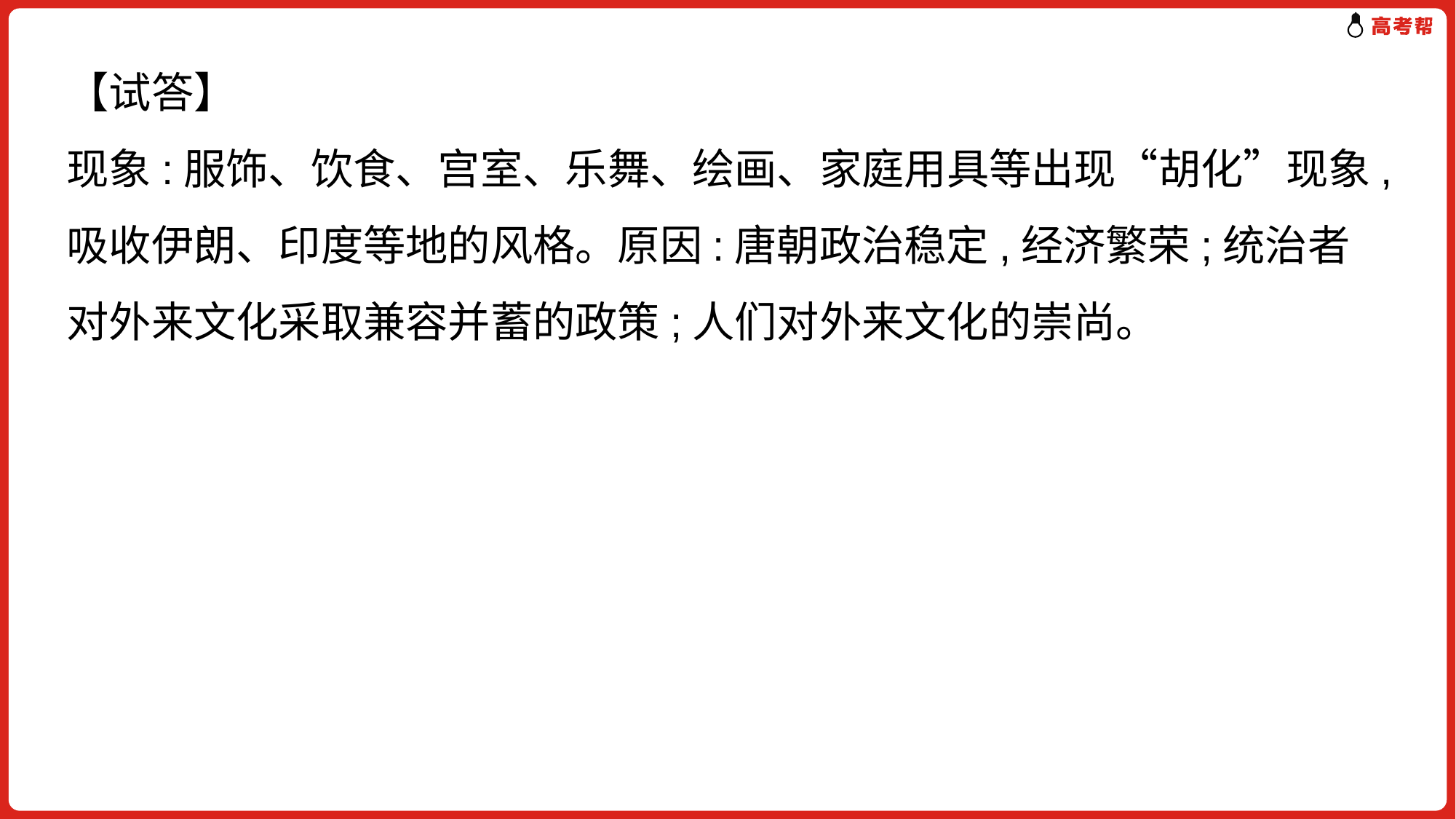

【试答】
现象:服饰、饮食、宫室、乐舞、绘画、家庭用具等出现“胡化”现象,吸收伊朗、印度等地的风格。原因:唐朝政治稳定,经济繁荣;统治者对外来文化采取兼容并蓄的政策;人们对外来文化的崇尚。